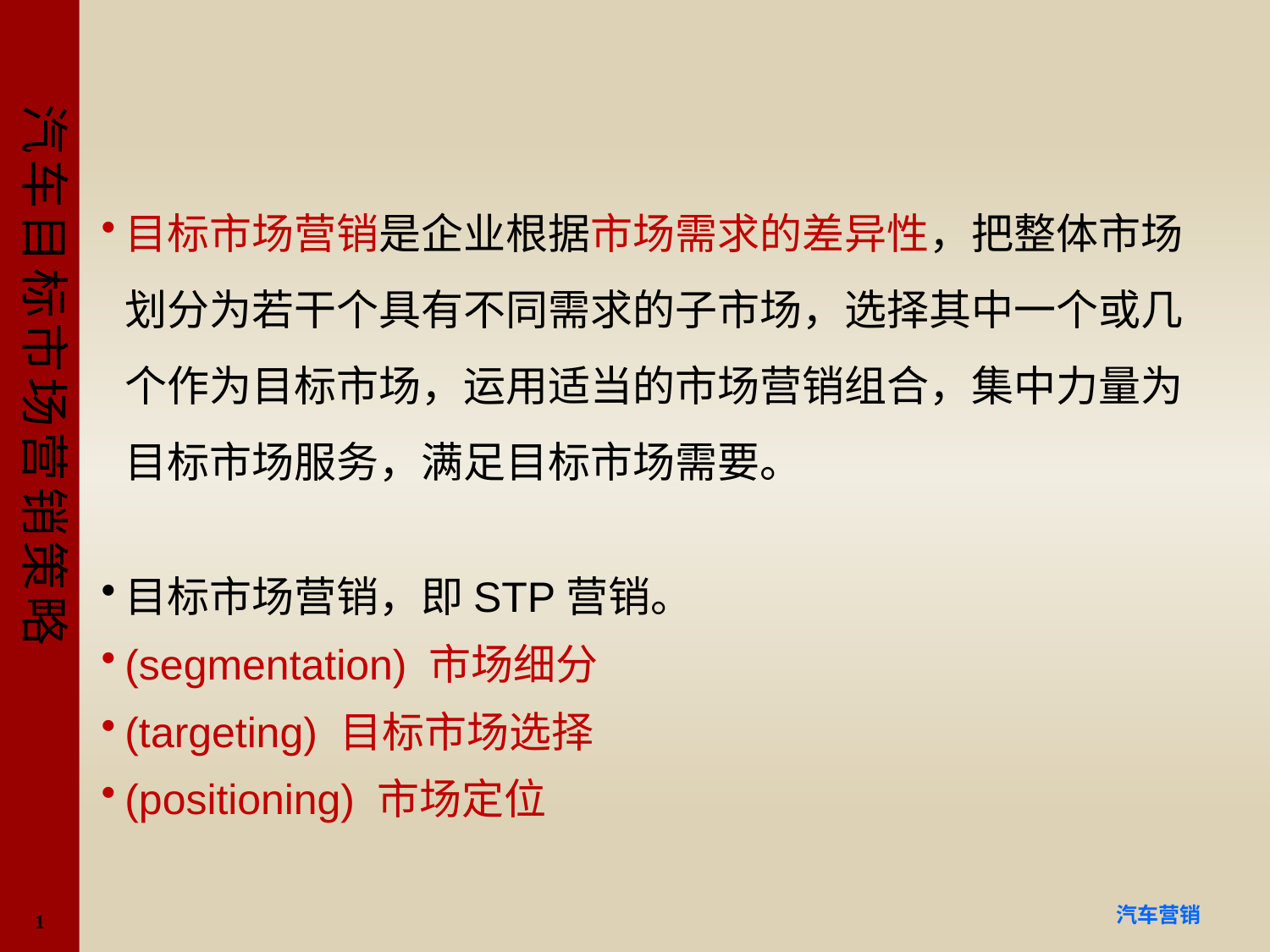

#
目标市场营销是企业根据市场需求的差异性，把整体市场划分为若干个具有不同需求的子市场，选择其中一个或几个作为目标市场，运用适当的市场营销组合，集中力量为目标市场服务，满足目标市场需要。

目标市场营销，即STP营销。
(segmentation) 市场细分
(targeting) 目标市场选择
(positioning) 市场定位

1